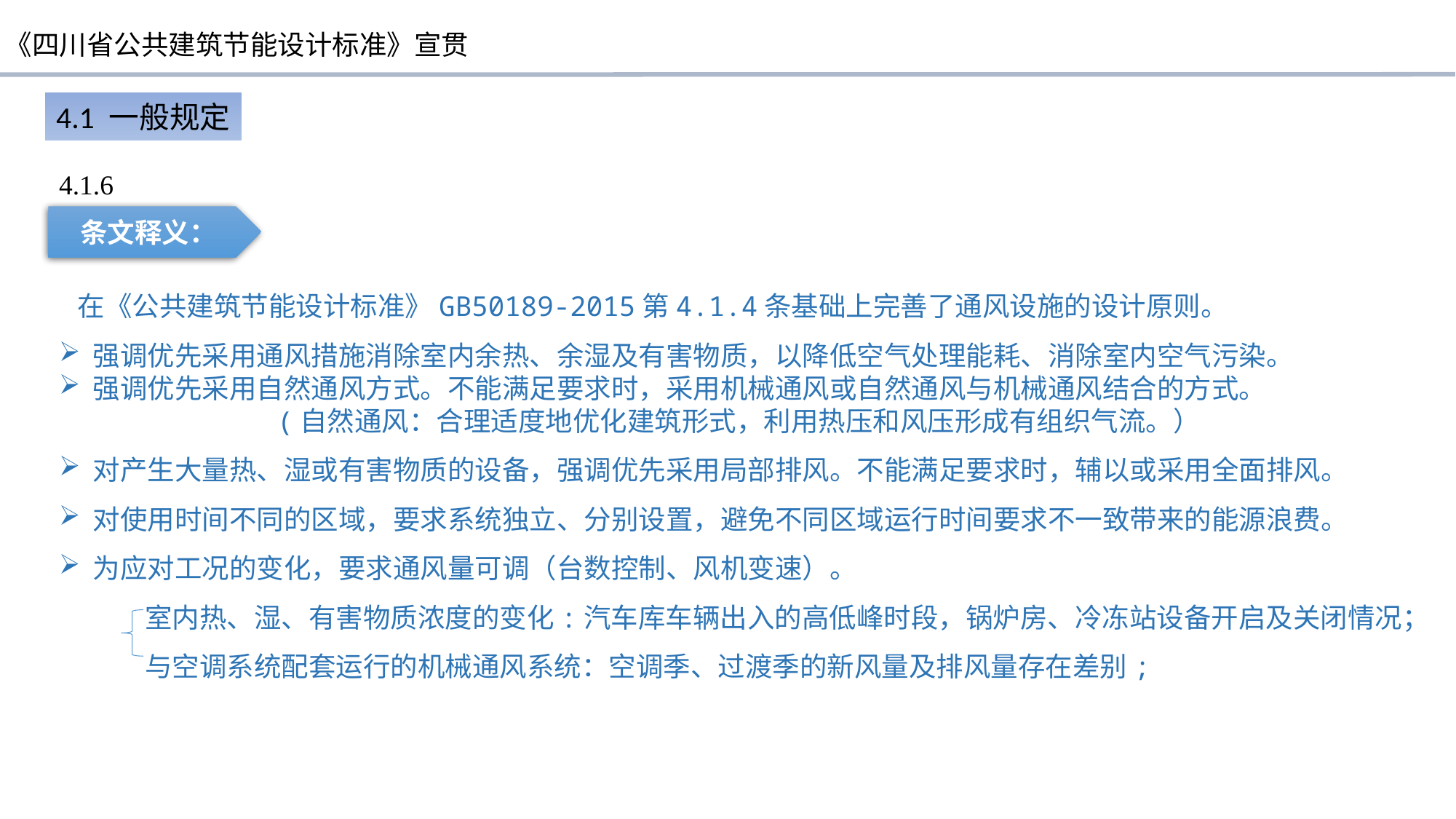

4.1 一般规定
4.1.6
条文释义：
  在《公共建筑节能设计标准》GB50189-2015第4.1.4条基础上完善了通风设施的设计原则。
强调优先采用通风措施消除室内余热、余湿及有害物质，以降低空气处理能耗、消除室内空气污染。
强调优先采用自然通风方式。不能满足要求时，采用机械通风或自然通风与机械通风结合的方式。
(自然通风：合理适度地优化建筑形式，利用热压和风压形成有组织气流。）
对产生大量热、湿或有害物质的设备，强调优先采用局部排风。不能满足要求时，辅以或采用全面排风。
对使用时间不同的区域，要求系统独立、分别设置，避免不同区域运行时间要求不一致带来的能源浪费。
为应对工况的变化，要求通风量可调（台数控制、风机变速）。
室内热、湿、有害物质浓度的变化:汽车库车辆出入的高低峰时段，锅炉房、冷冻站设备开启及关闭情况；
与空调系统配套运行的机械通风系统：空调季、过渡季的新风量及排风量存在差别;